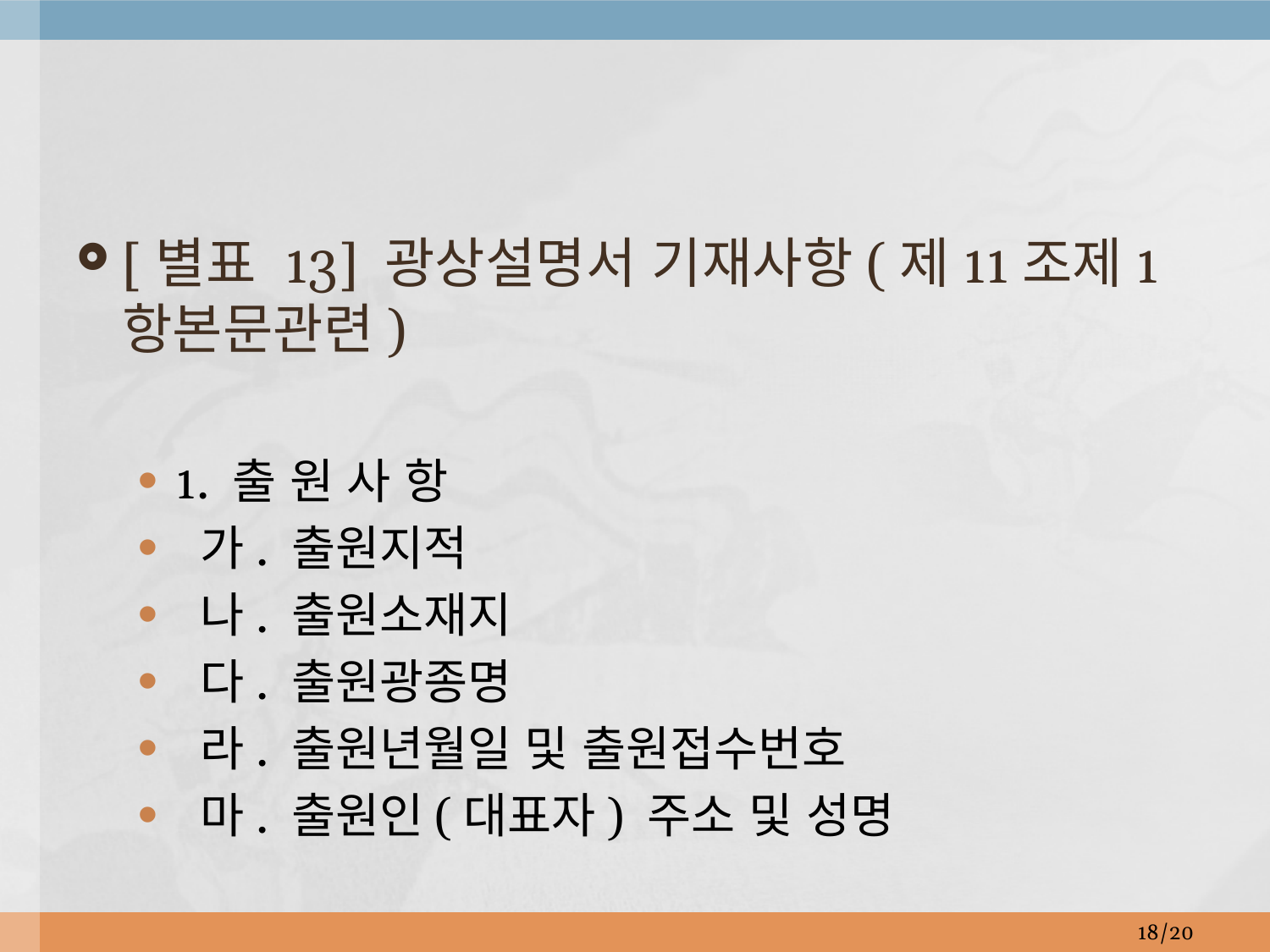

[별표 13] 광상설명서 기재사항(제11조제1항본문관련)

1. 출 원 사 항
 가. 출원지적
 나. 출원소재지
 다. 출원광종명
 라. 출원년월일 및 출원접수번호
 마. 출원인(대표자) 주소 및 성명

18